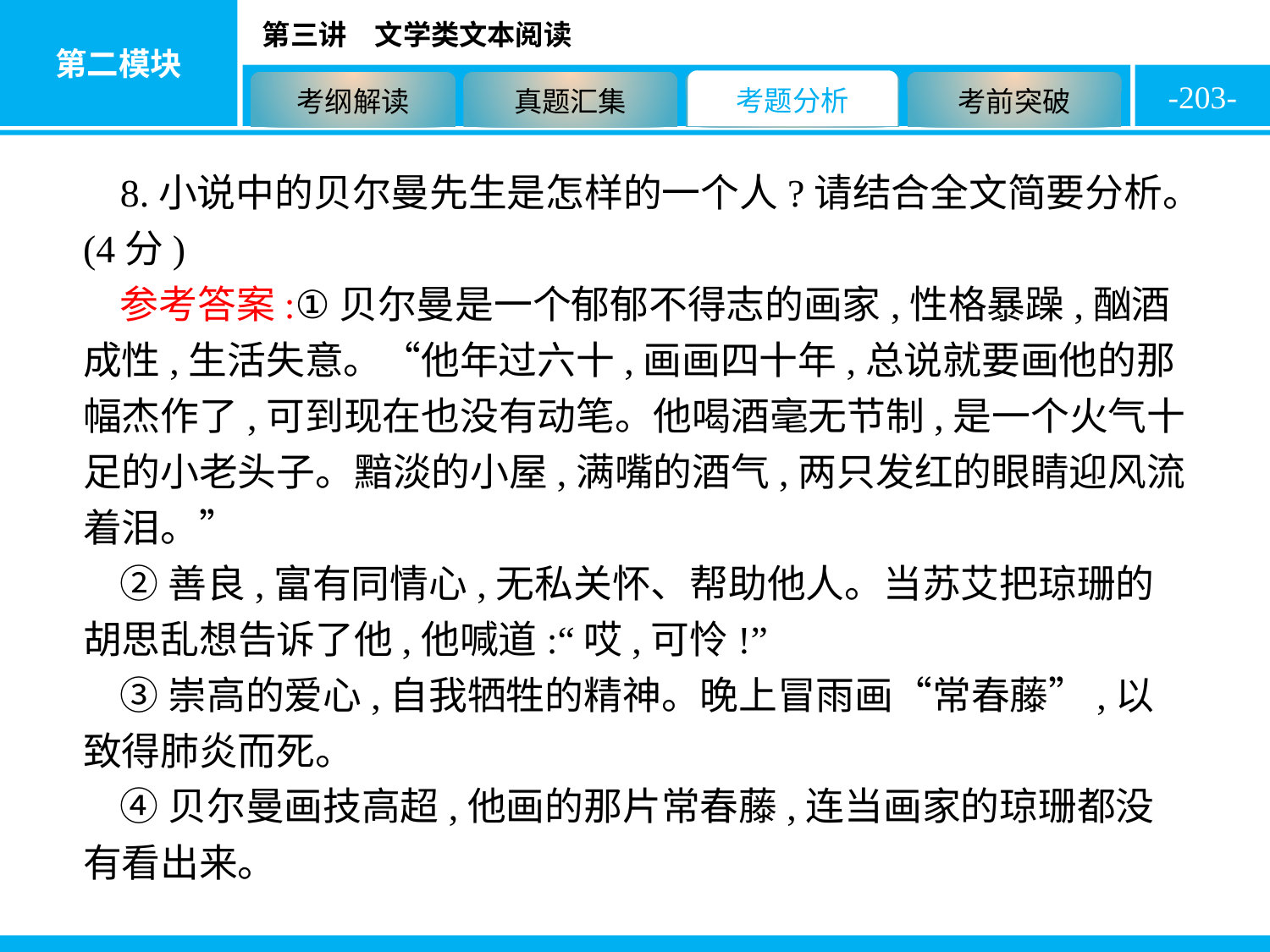

-203-
8.小说中的贝尔曼先生是怎样的一个人?请结合全文简要分析。(4分)
参考答案:①贝尔曼是一个郁郁不得志的画家,性格暴躁,酗酒成性,生活失意。“他年过六十,画画四十年,总说就要画他的那幅杰作了,可到现在也没有动笔。他喝酒毫无节制,是一个火气十足的小老头子。黯淡的小屋,满嘴的酒气,两只发红的眼睛迎风流着泪。”
②善良,富有同情心,无私关怀、帮助他人。当苏艾把琼珊的胡思乱想告诉了他,他喊道:“哎,可怜!”
③崇高的爱心,自我牺牲的精神。晚上冒雨画“常春藤”,以致得肺炎而死。
④贝尔曼画技高超,他画的那片常春藤,连当画家的琼珊都没有看出来。